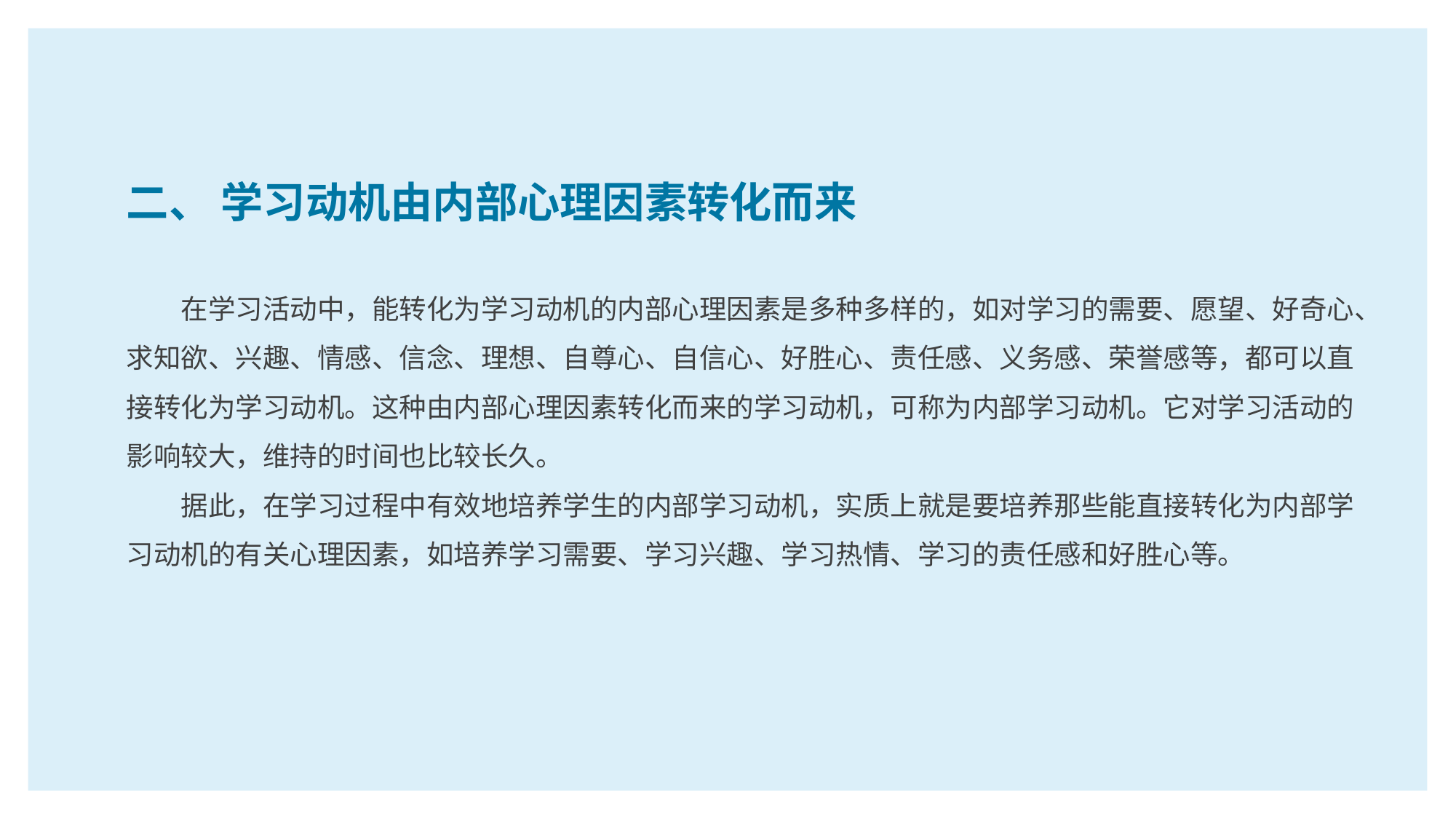

二、 学习动机由内部心理因素转化而来

在学习活动中，能转化为学习动机的内部心理因素是多种多样的，如对学习的需要、愿望、好奇心、求知欲、兴趣、情感、信念、理想、自尊心、自信心、好胜心、责任感、义务感、荣誉感等，都可以直接转化为学习动机。这种由内部心理因素转化而来的学习动机，可称为内部学习动机。它对学习活动的影响较大，维持的时间也比较长久。
据此，在学习过程中有效地培养学生的内部学习动机，实质上就是要培养那些能直接转化为内部学习动机的有关心理因素，如培养学习需要、学习兴趣、学习热情、学习的责任感和好胜心等。